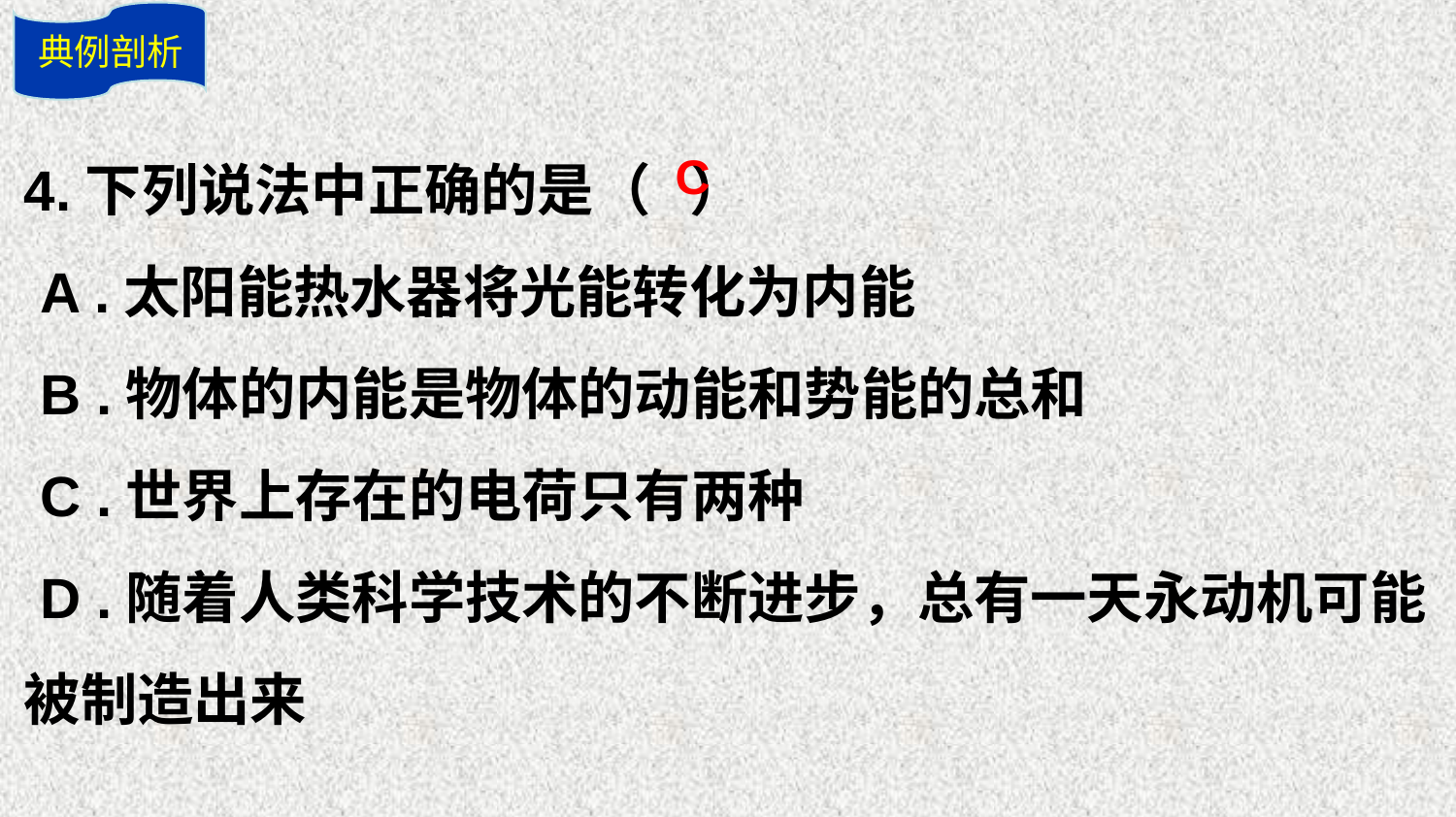

典例剖析
4.下列说法中正确的是（   ）
 A .太阳能热水器将光能转化为内能
 B .物体的内能是物体的动能和势能的总和
 C .世界上存在的电荷只有两种
 D .随着人类科学技术的不断进步，总有一天永动机可能被制造出来
C